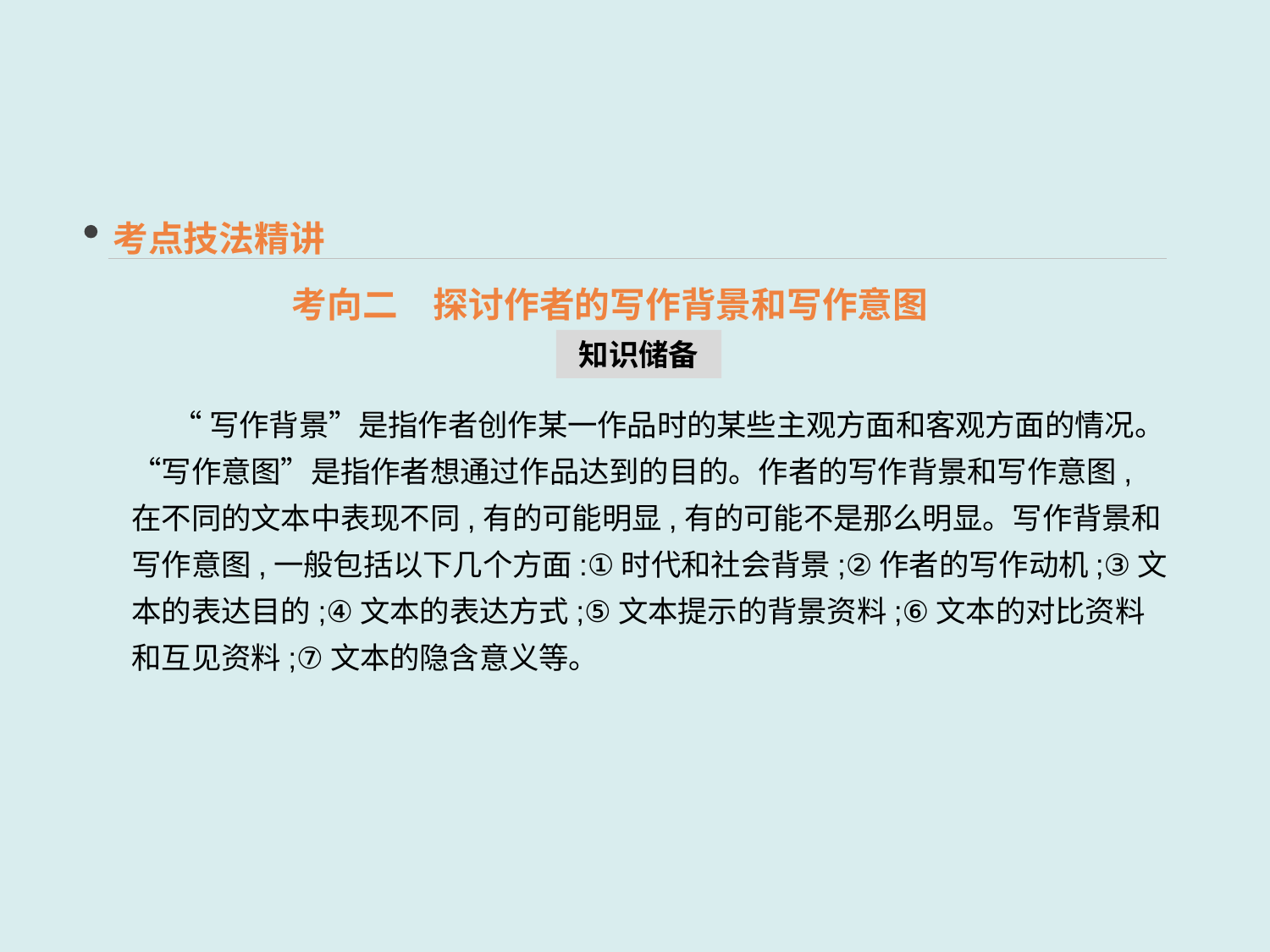

考点技法精讲

考向二　探讨作者的写作背景和写作意图

知识储备

      “写作背景”是指作者创作某一作品时的某些主观方面和客观方面的情况。“写作意图”是指作者想通过作品达到的目的。作者的写作背景和写作意图,在不同的文本中表现不同,有的可能明显,有的可能不是那么明显。写作背景和写作意图,一般包括以下几个方面:①时代和社会背景;②作者的写作动机;③文本的表达目的;④文本的表达方式;⑤文本提示的背景资料;⑥文本的对比资料和互见资料;⑦文本的隐含意义等。